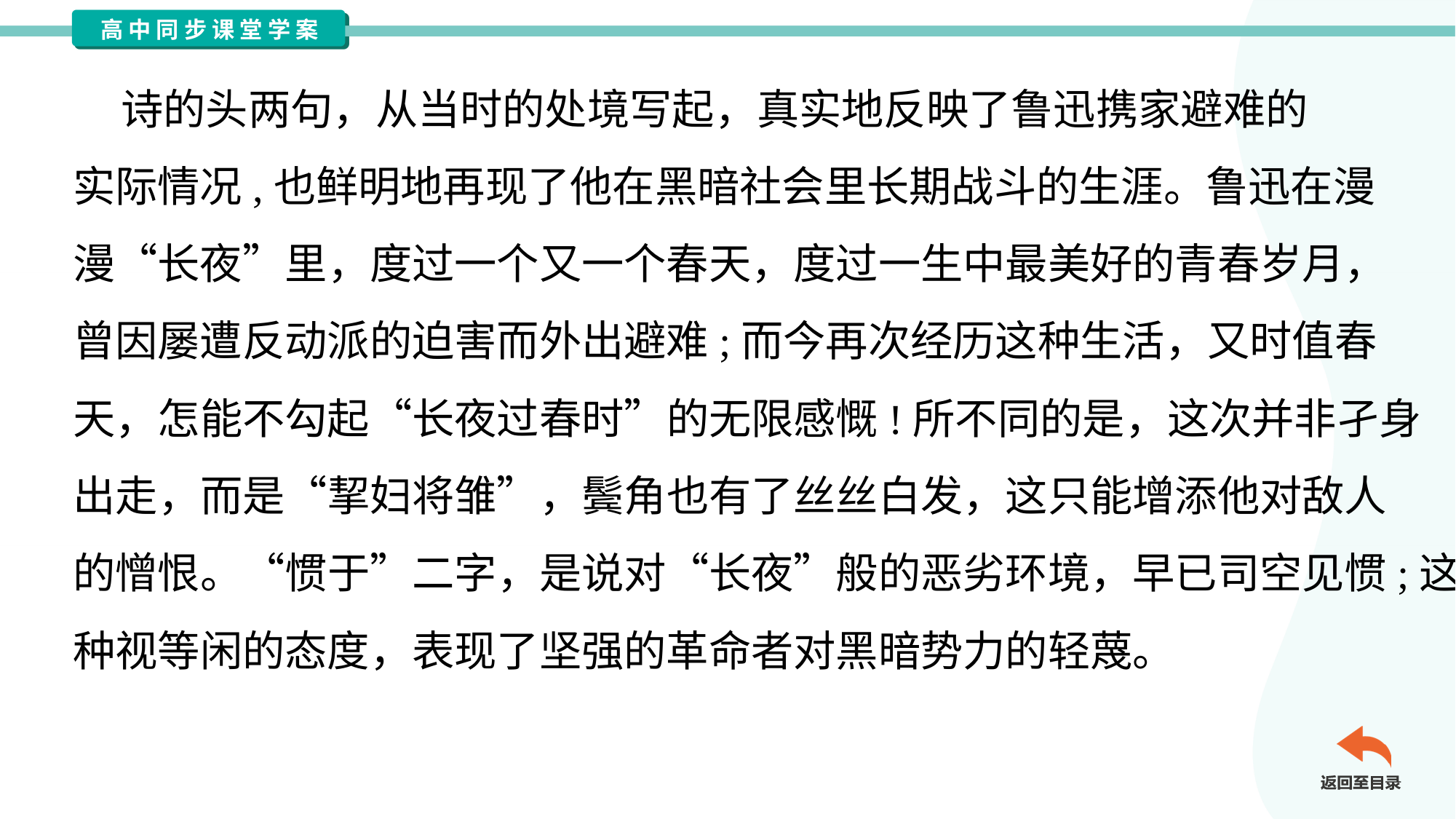

诗的头两句，从当时的处境写起，真实地反映了鲁迅携家避难的
实际情况,也鲜明地再现了他在黑暗社会里长期战斗的生涯。鲁迅在漫
漫“长夜”里，度过一个又一个春天，度过一生中最美好的青春岁月，
曾因屡遭反动派的迫害而外出避难;而今再次经历这种生活，又时值春
天，怎能不勾起“长夜过春时”的无限感慨!所不同的是，这次并非孑身
出走，而是“挈妇将雏”，鬓角也有了丝丝白发，这只能增添他对敌人
的憎恨。“惯于”二字，是说对“长夜”般的恶劣环境，早已司空见惯;这
种视等闲的态度，表现了坚强的革命者对黑暗势力的轻蔑。